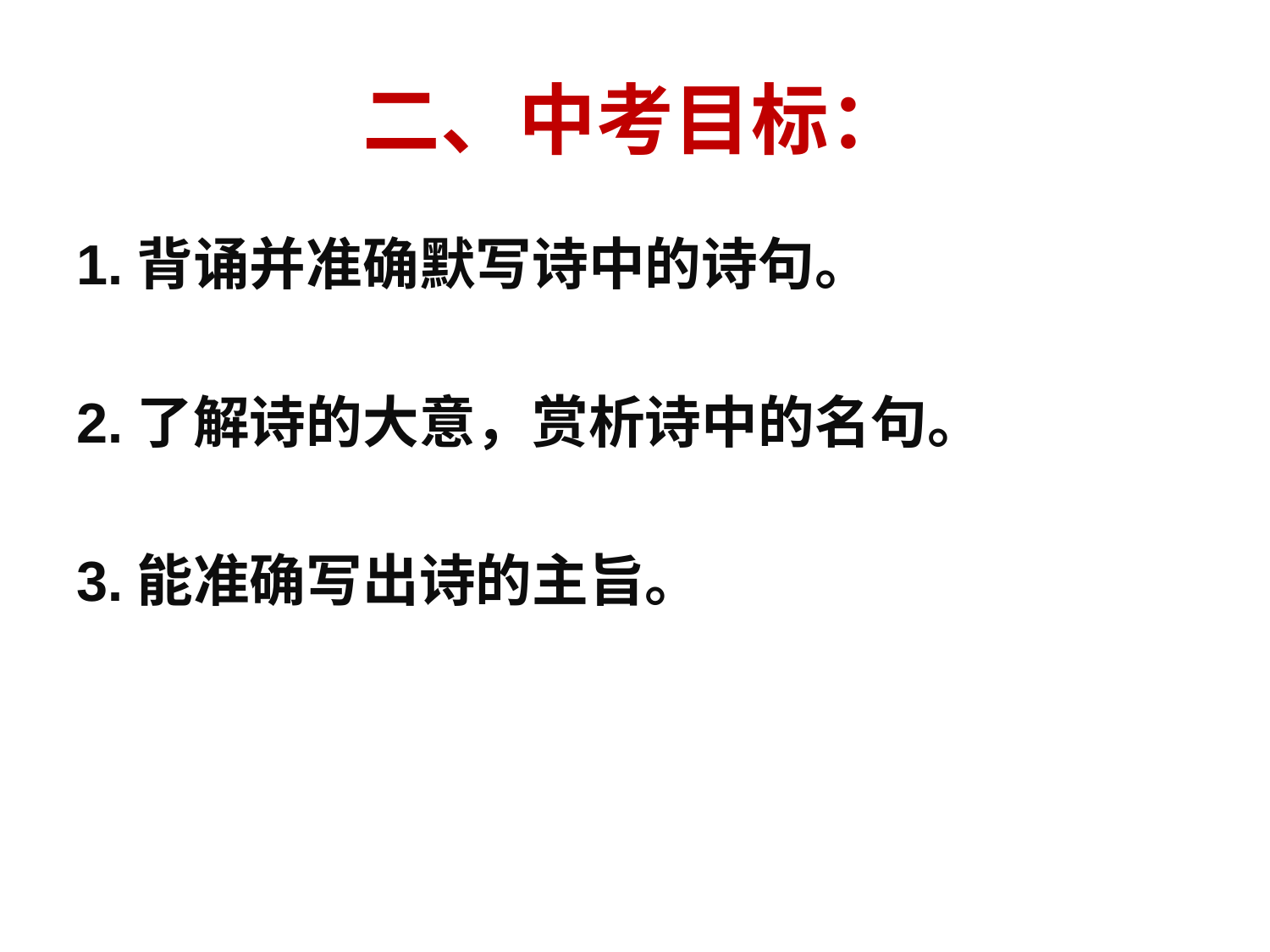

# 二、中考目标：
1.背诵并准确默写诗中的诗句。

2.了解诗的大意，赏析诗中的名句。

3.能准确写出诗的主旨。